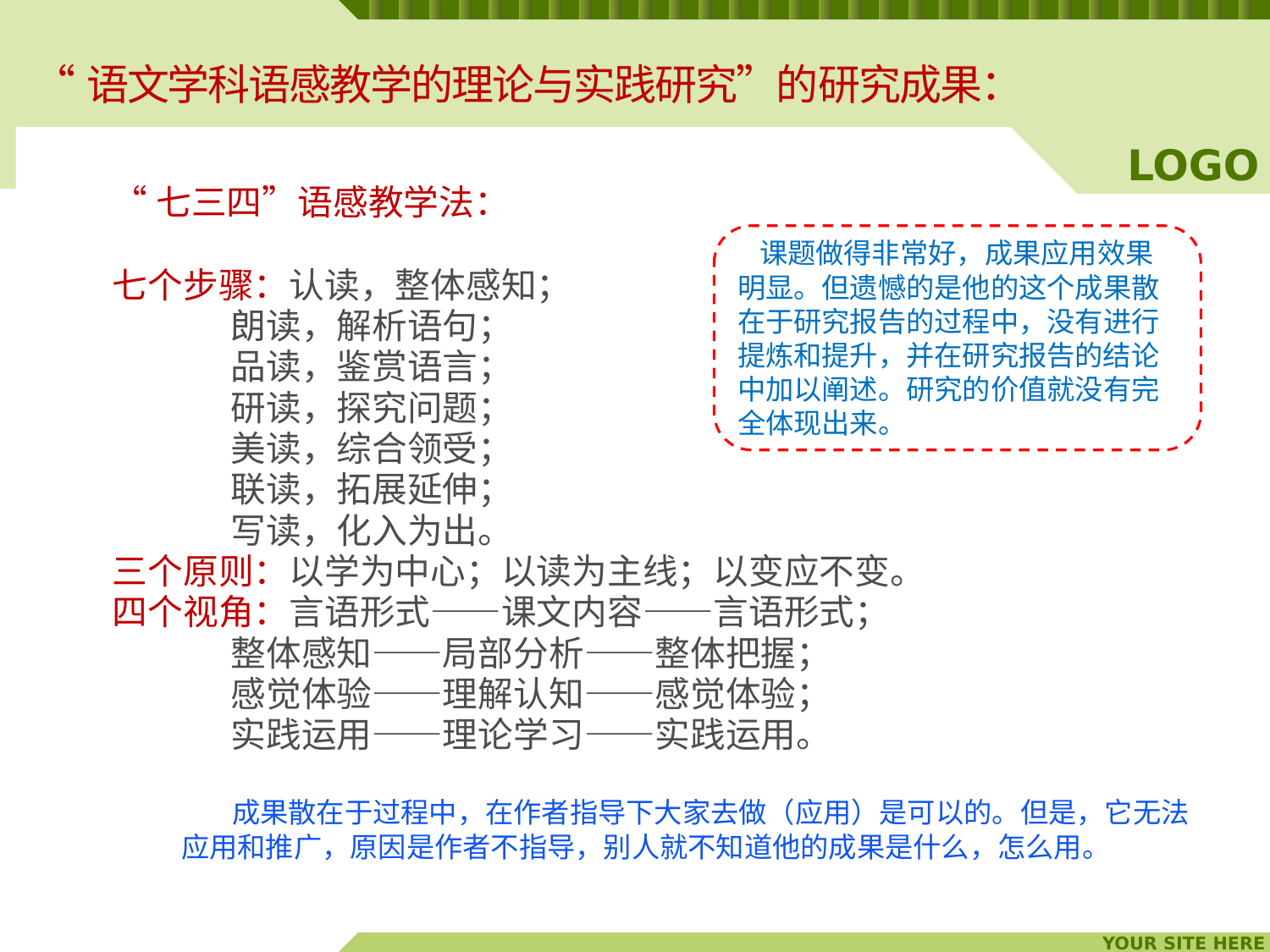

# “语文学科语感教学的理论与实践研究”的研究成果：

“七三四”语感教学法：
七个步骤：认读，整体感知；
              朗读，解析语句；
              品读，鉴赏语言；
              研读，探究问题；
              美读，综合领受；
              联读，拓展延伸；
              写读，化入为出。
三个原则：以学为中心；以读为主线；以变应不变。
四个视角：言语形式——课文内容——言语形式；
              整体感知——局部分析——整体把握；
              感觉体验——理解认知——感觉体验；
              实践运用——理论学习——实践运用。

  课题做得非常好，成果应用效果明显。但遗憾的是他的这个成果散在于研究报告的过程中，没有进行提炼和提升，并在研究报告的结论中加以阐述。研究的价值就没有完全体现出来。

      成果散在于过程中，在作者指导下大家去做（应用）是可以的。但是，它无法
应用和推广，原因是作者不指导，别人就不知道他的成果是什么，怎么用。